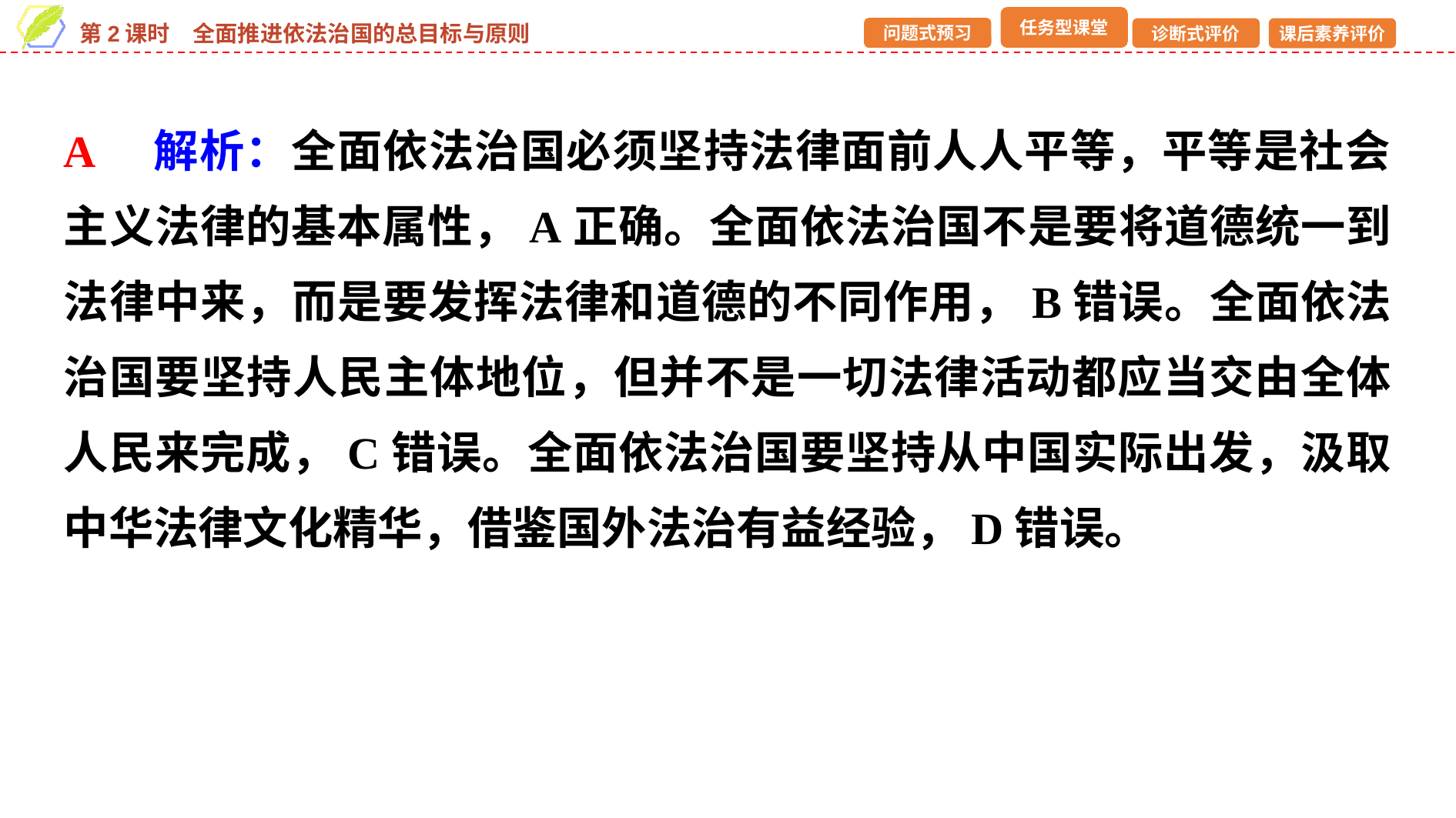

A　解析：全面依法治国必须坚持法律面前人人平等，平等是社会主义法律的基本属性，A正确。全面依法治国不是要将道德统一到法律中来，而是要发挥法律和道德的不同作用，B错误。全面依法治国要坚持人民主体地位，但并不是一切法律活动都应当交由全体人民来完成，C错误。全面依法治国要坚持从中国实际出发，汲取中华法律文化精华，借鉴国外法治有益经验，D错误。